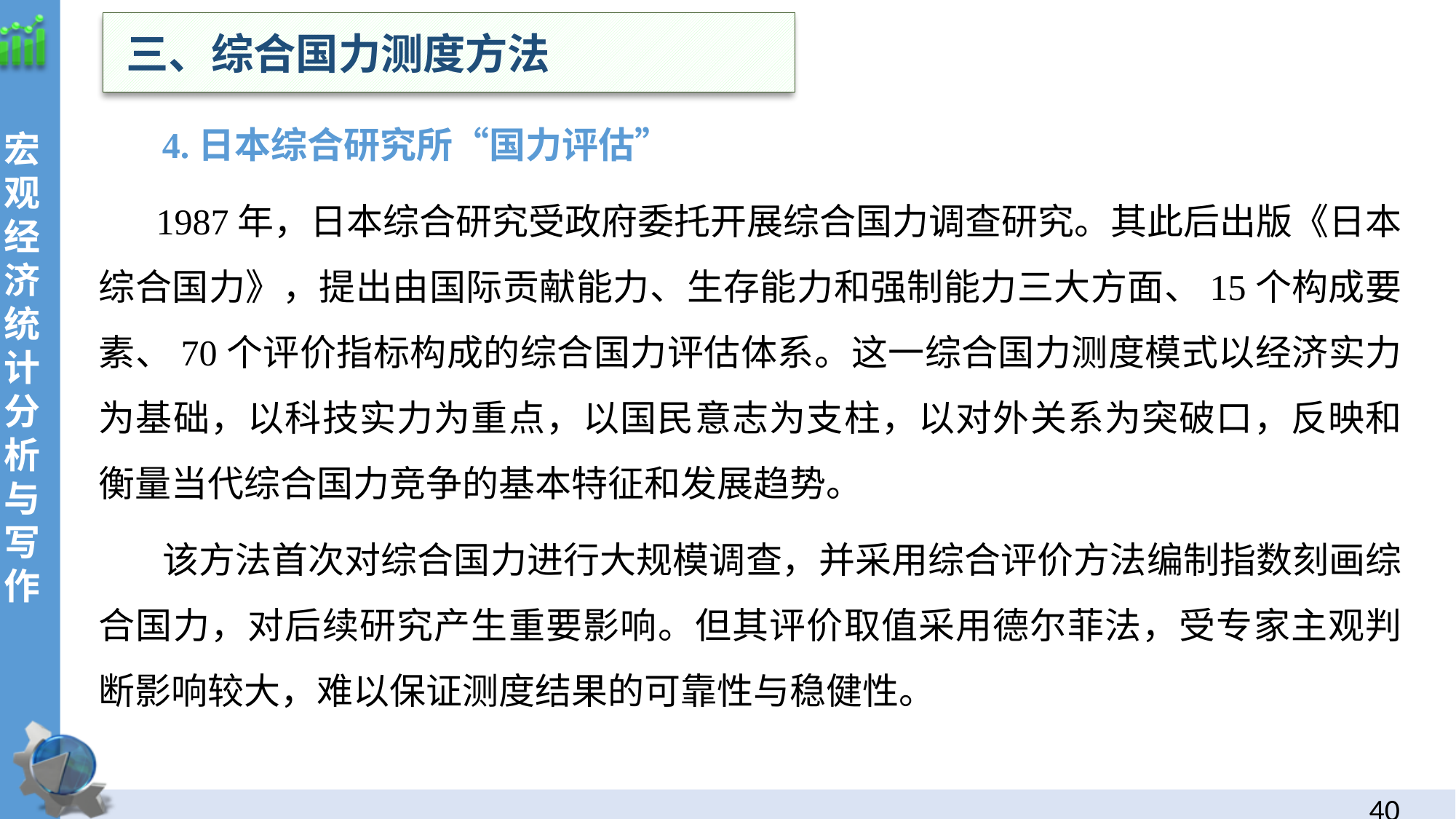

三、综合国力测度方法
    4.日本综合研究所“国力评估”
   1987年，日本综合研究受政府委托开展综合国力调查研究。其此后出版《日本综合国力》，提出由国际贡献能力、生存能力和强制能力三大方面、15个构成要素、70个评价指标构成的综合国力评估体系。这一综合国力测度模式以经济实力为基础，以科技实力为重点，以国民意志为支柱，以对外关系为突破口，反映和衡量当代综合国力竞争的基本特征和发展趋势。
   该方法首次对综合国力进行大规模调查，并采用综合评价方法编制指数刻画综合国力，对后续研究产生重要影响。但其评价取值采用德尔菲法，受专家主观判断影响较大，难以保证测度结果的可靠性与稳健性。

40